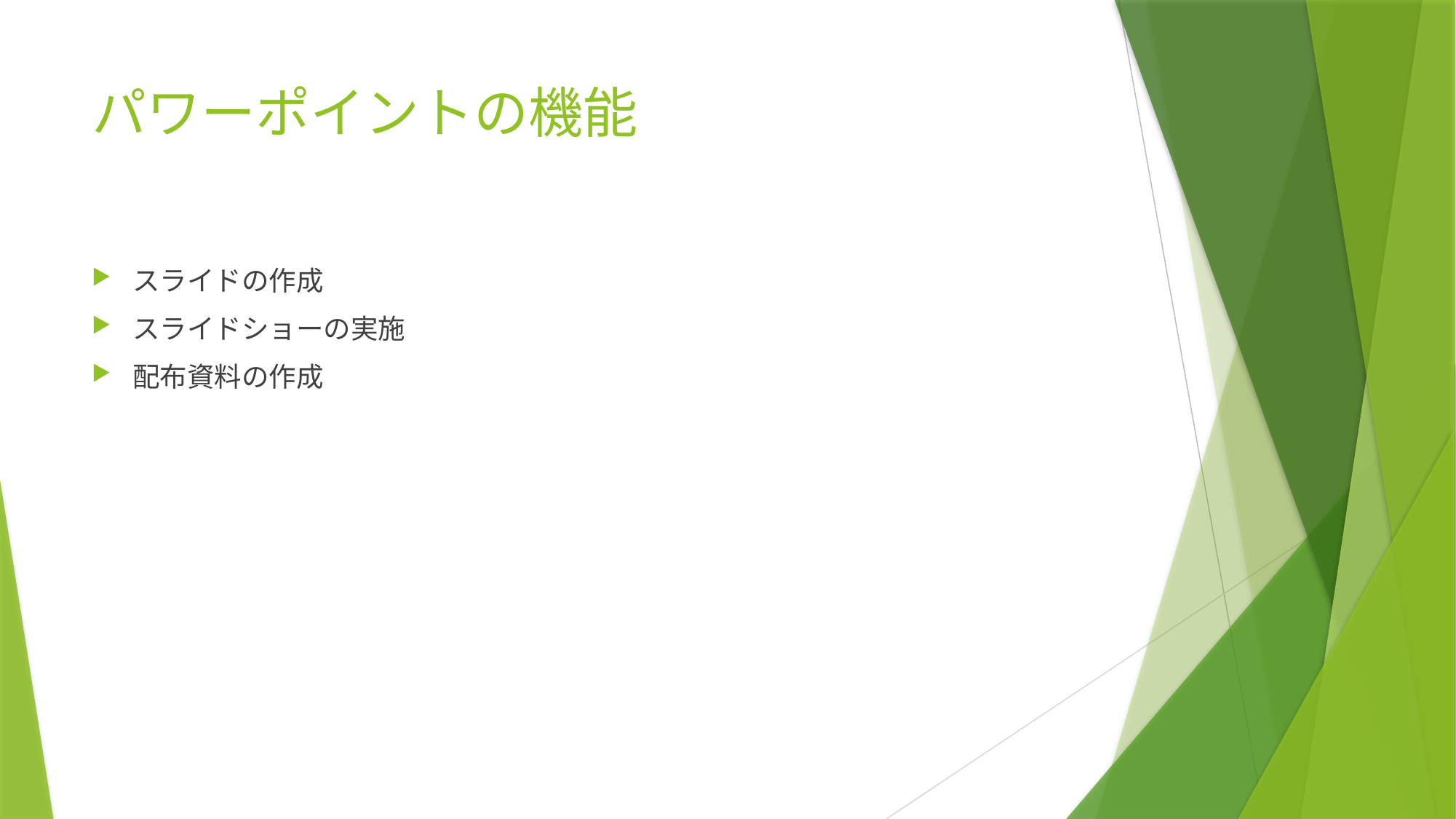

# パワーポイントの機能
スライドの作成
スライドショーの実施
配布資料の作成